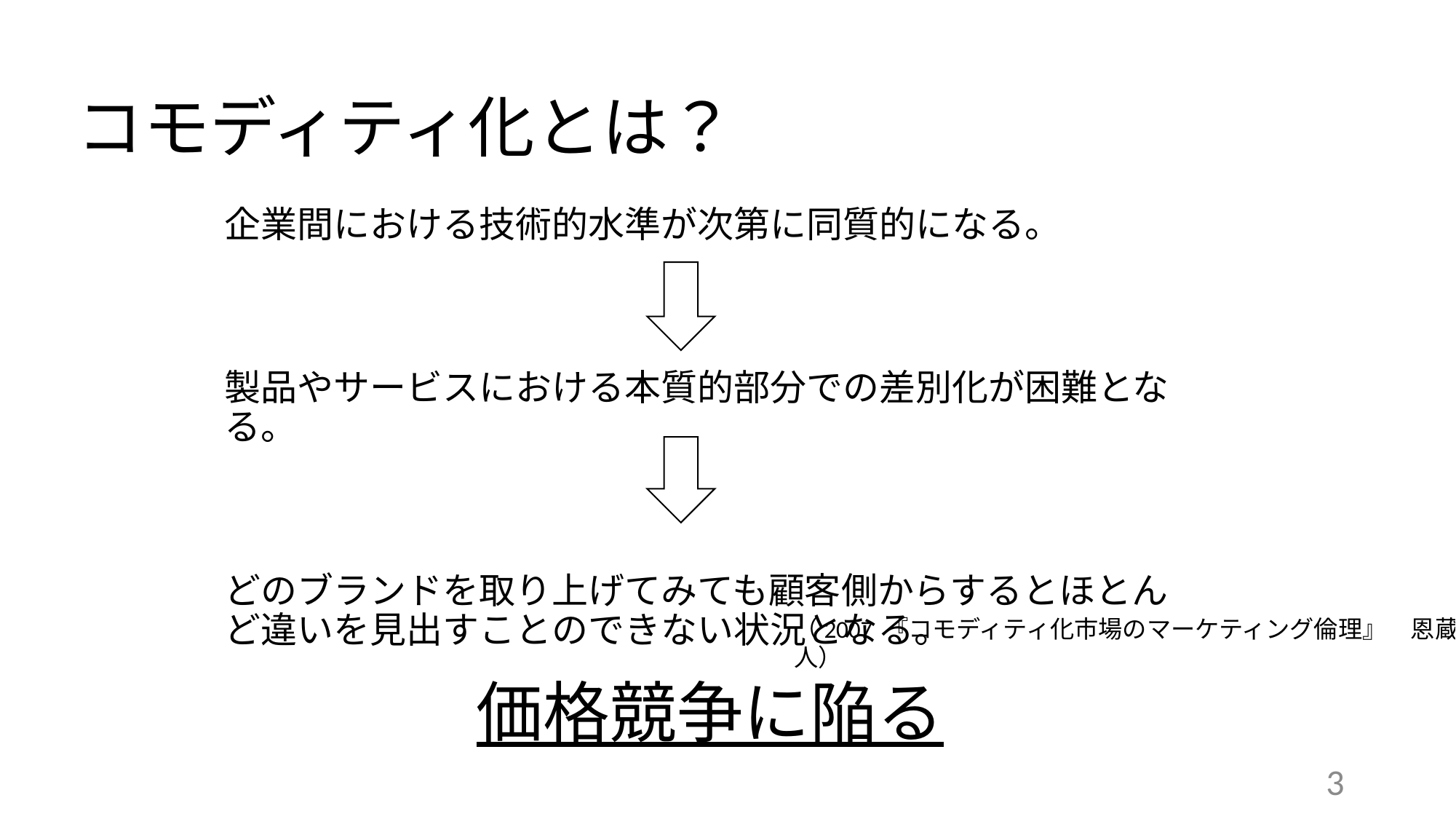

# コモディティ化とは？
企業間における技術的水準が次第に同質的になる。

製品やサービスにおける本質的部分での差別化が困難となる。

どのブランドを取り上げてみても顧客側からするとほとんど違いを見出すことのできない状況となる。

（2007 『コモディティ化市場のマーケティング倫理』　恩蔵　直人）
価格競争に陥る
3